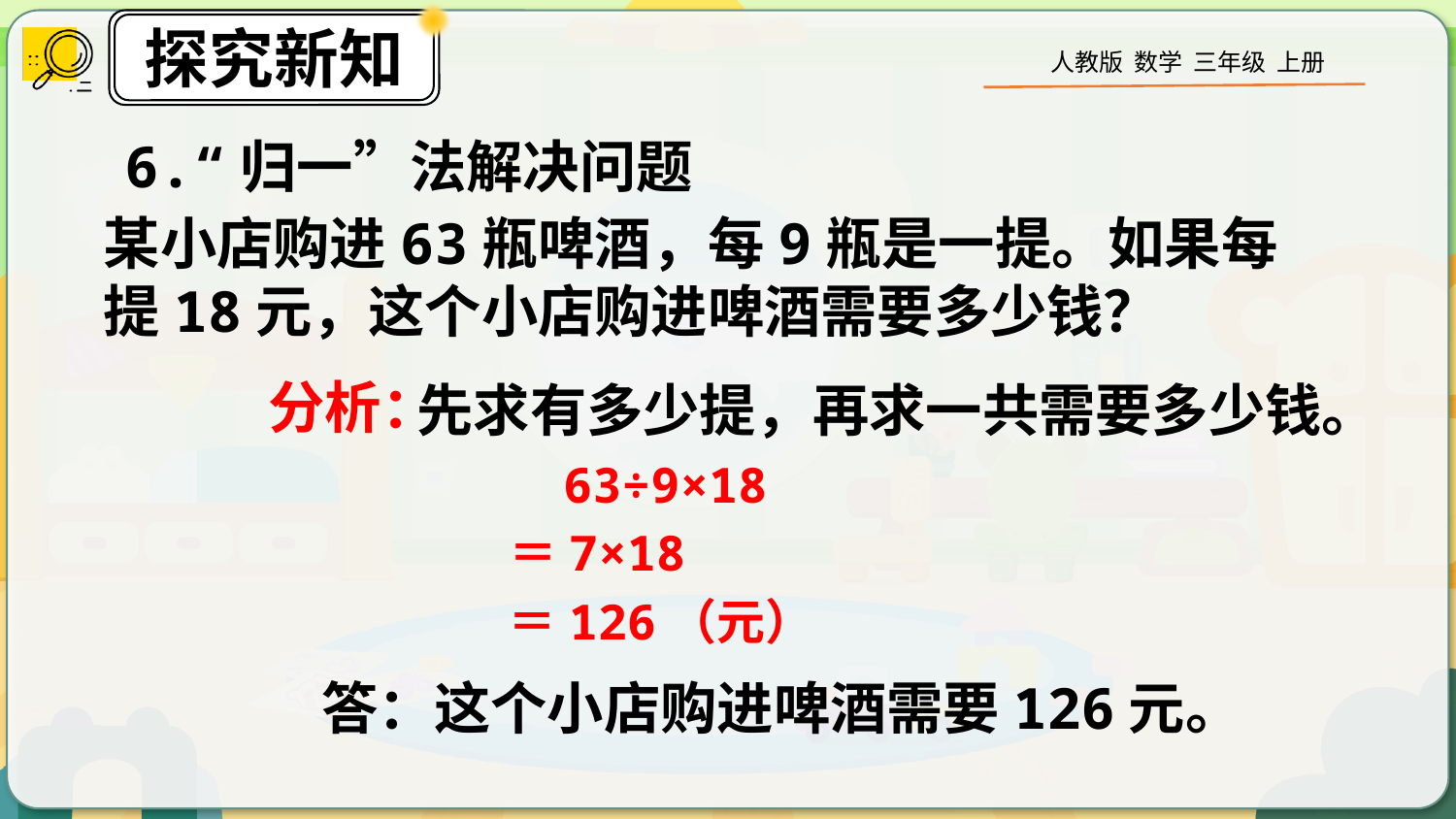

6.“归一”法解决问题
某小店购进63瓶啤酒，每9瓶是一提。如果每提18元，这个小店购进啤酒需要多少钱？
分析：
先求有多少提，再求一共需要多少钱。
63÷9×18
＝7×18
＝126（元）
答：这个小店购进啤酒需要126元。